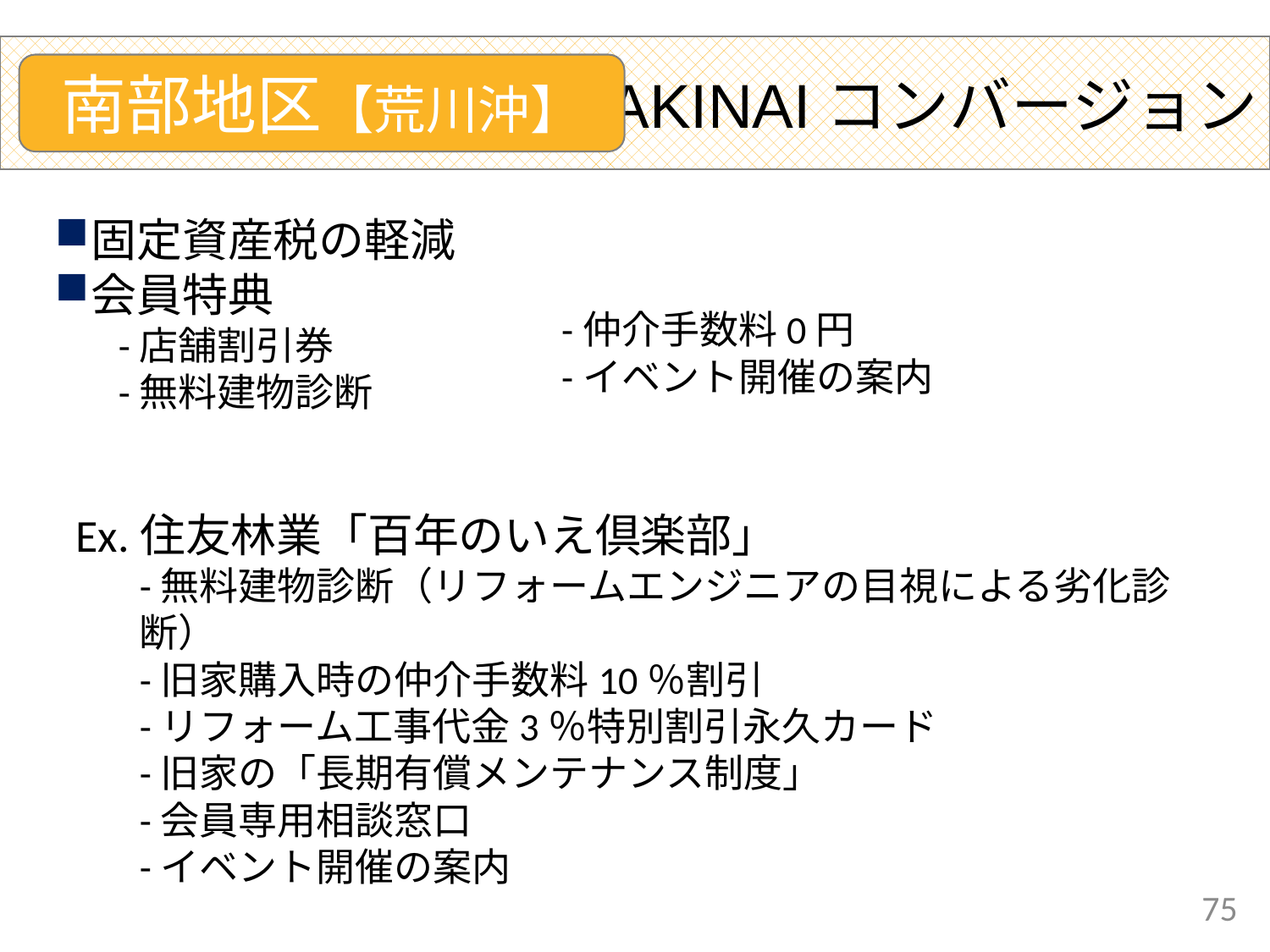

AKINAIコンバージョン
南部地区【荒川沖】
固定資産税の軽減
会員特典
-店舗割引券
-無料建物診断

-仲介手数料0円
-イベント開催の案内
Ex.住友林業「百年のいえ倶楽部」
-無料建物診断（リフォームエンジニアの目視による劣化診断）
-旧家購入時の仲介手数料10％割引
-リフォーム工事代金3％特別割引永久カード
-旧家の「長期有償メンテナンス制度」
-会員専用相談窓口
-イベント開催の案内
75